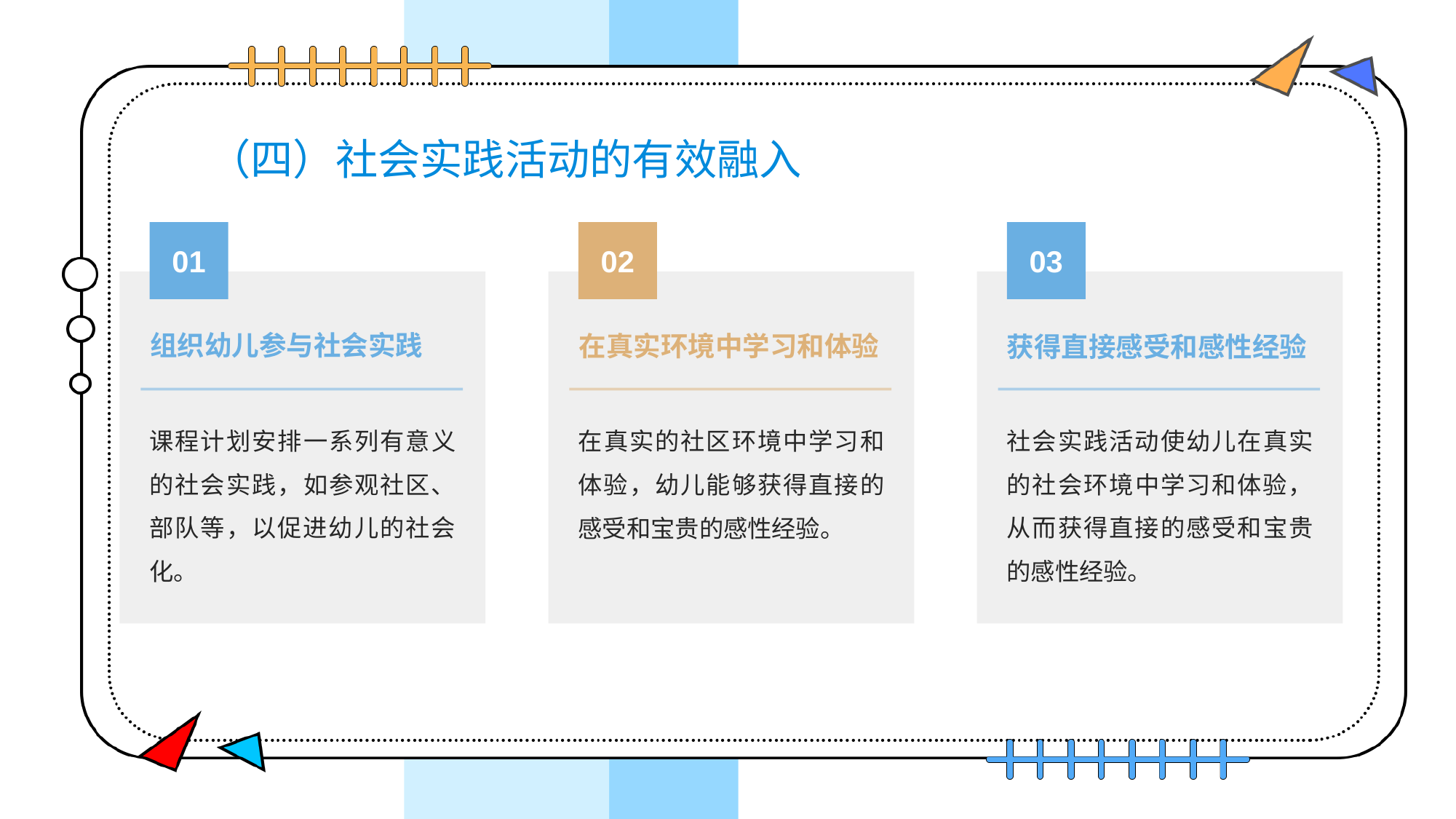

# （四）社会实践活动的有效融入
01
02
03

组织幼儿参与社会实践
在真实环境中学习和体验
获得直接感受和感性经验
课程计划安排一系列有意义的社会实践，如参观社区、部队等，以促进幼儿的社会化。
社会实践活动使幼儿在真实的社会环境中学习和体验，从而获得直接的感受和宝贵的感性经验。
在真实的社区环境中学习和体验，幼儿能够获得直接的感受和宝贵的感性经验。